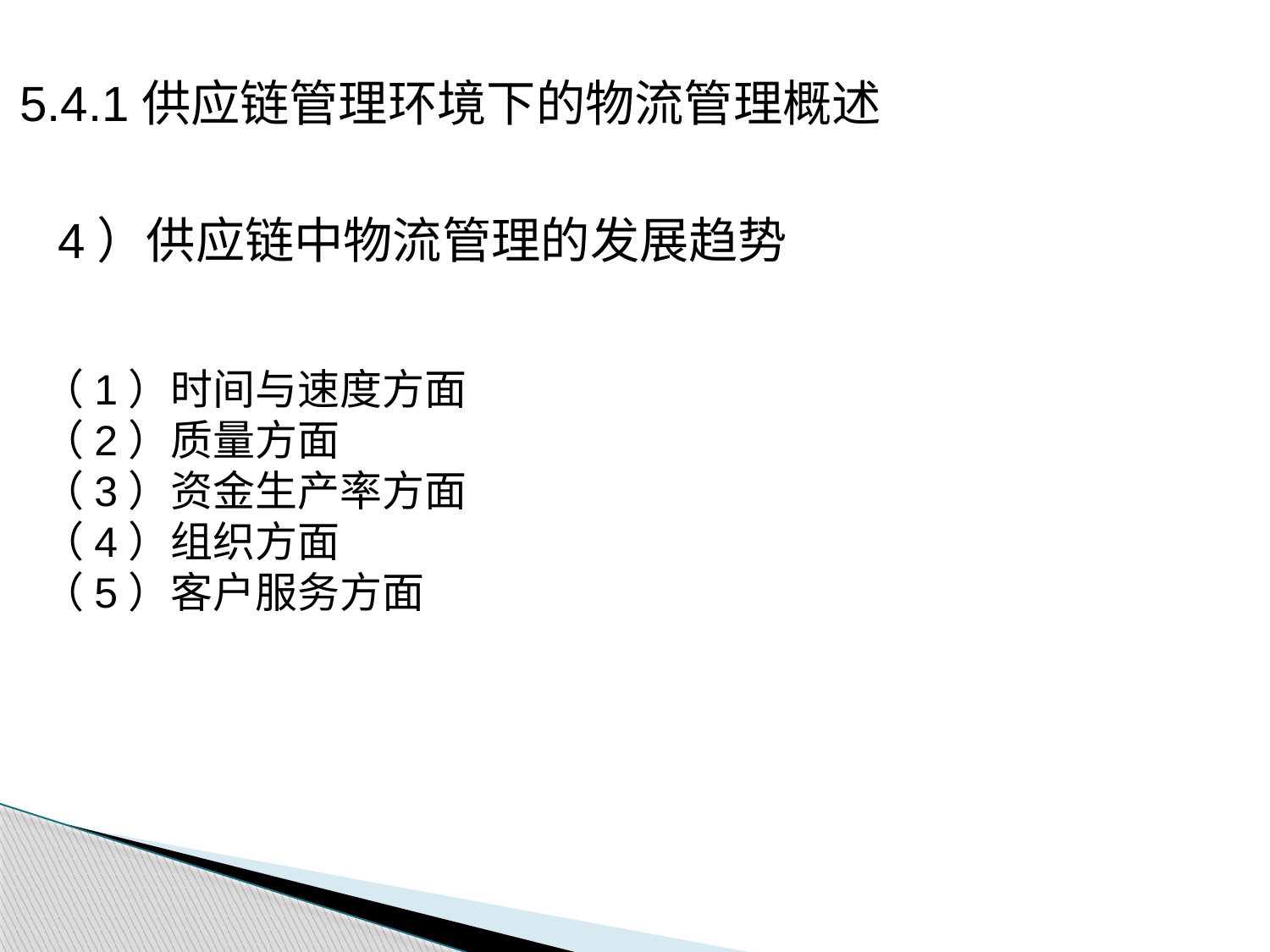

5.4.1供应链管理环境下的物流管理概述
4）供应链中物流管理的发展趋势
（1）时间与速度方面
（2）质量方面
（3）资金生产率方面
（4）组织方面
（5）客户服务方面